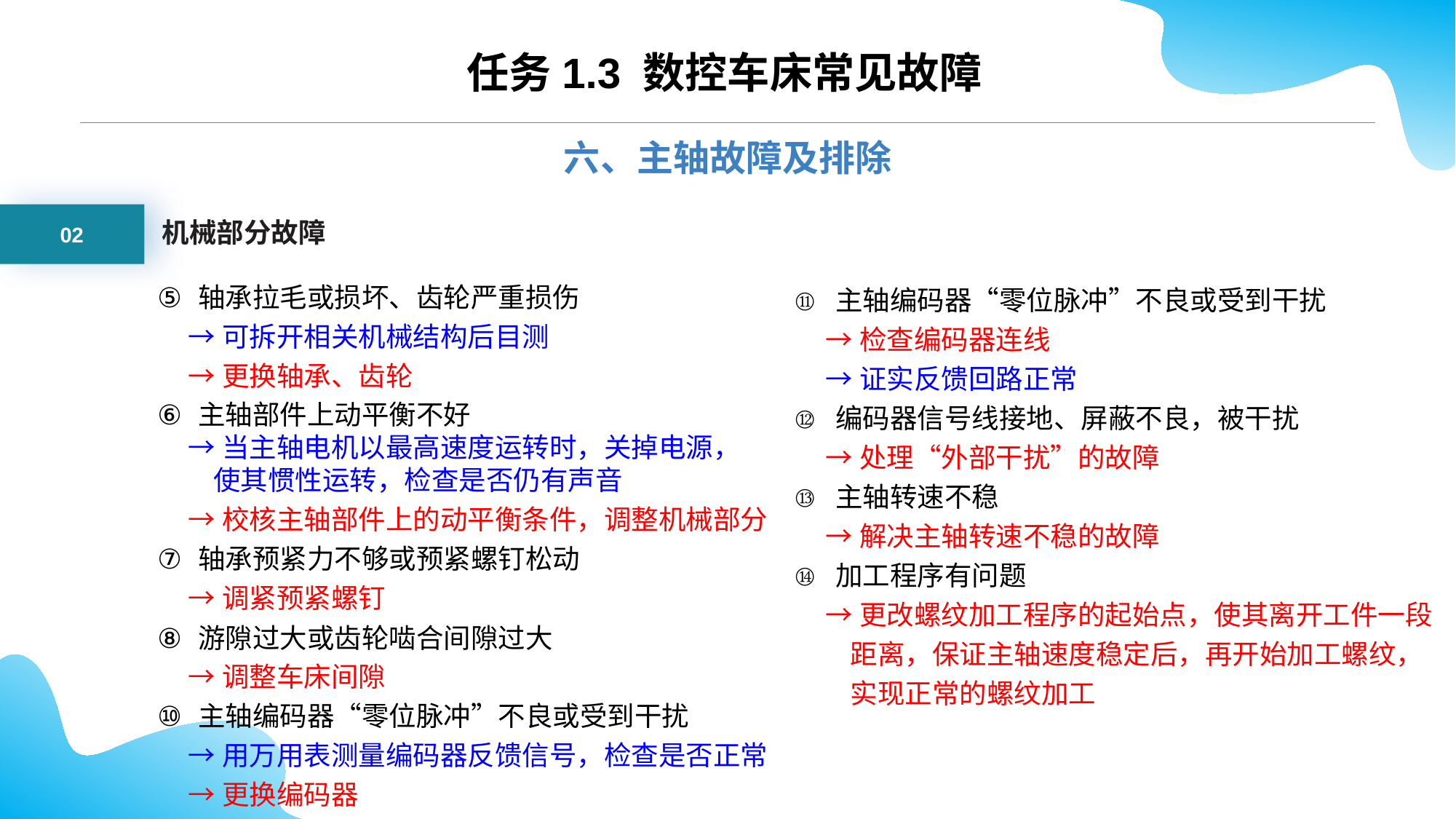

CONTENTS
任务1.3 数控车床常见故障
六、主轴故障及排除
02
机械部分故障

轴承拉毛或损坏、齿轮严重损伤
     →可拆开相关机械结构后目测
     →更换轴承、齿轮
主轴部件上动平衡不好
     →当主轴电机以最高速度运转时，关掉电源，
        使其惯性运转，检查是否仍有声音
     →校核主轴部件上的动平衡条件，调整机械部分
轴承预紧力不够或预紧螺钉松动
     →调紧预紧螺钉
游隙过大或齿轮啮合间隙过大
     →调整车床间隙
主轴编码器“零位脉冲”不良或受到干扰
     →用万用表测量编码器反馈信号，检查是否正常
     →更换编码器

主轴编码器“零位脉冲”不良或受到干扰
     →检查编码器连线
     →证实反馈回路正常
编码器信号线接地、屏蔽不良，被干扰
     →处理“外部干扰”的故障
主轴转速不稳
     →解决主轴转速不稳的故障
加工程序有问题
     →更改螺纹加工程序的起始点，使其离开工件一段
        距离，保证主轴速度稳定后，再开始加工螺纹，
        实现正常的螺纹加工